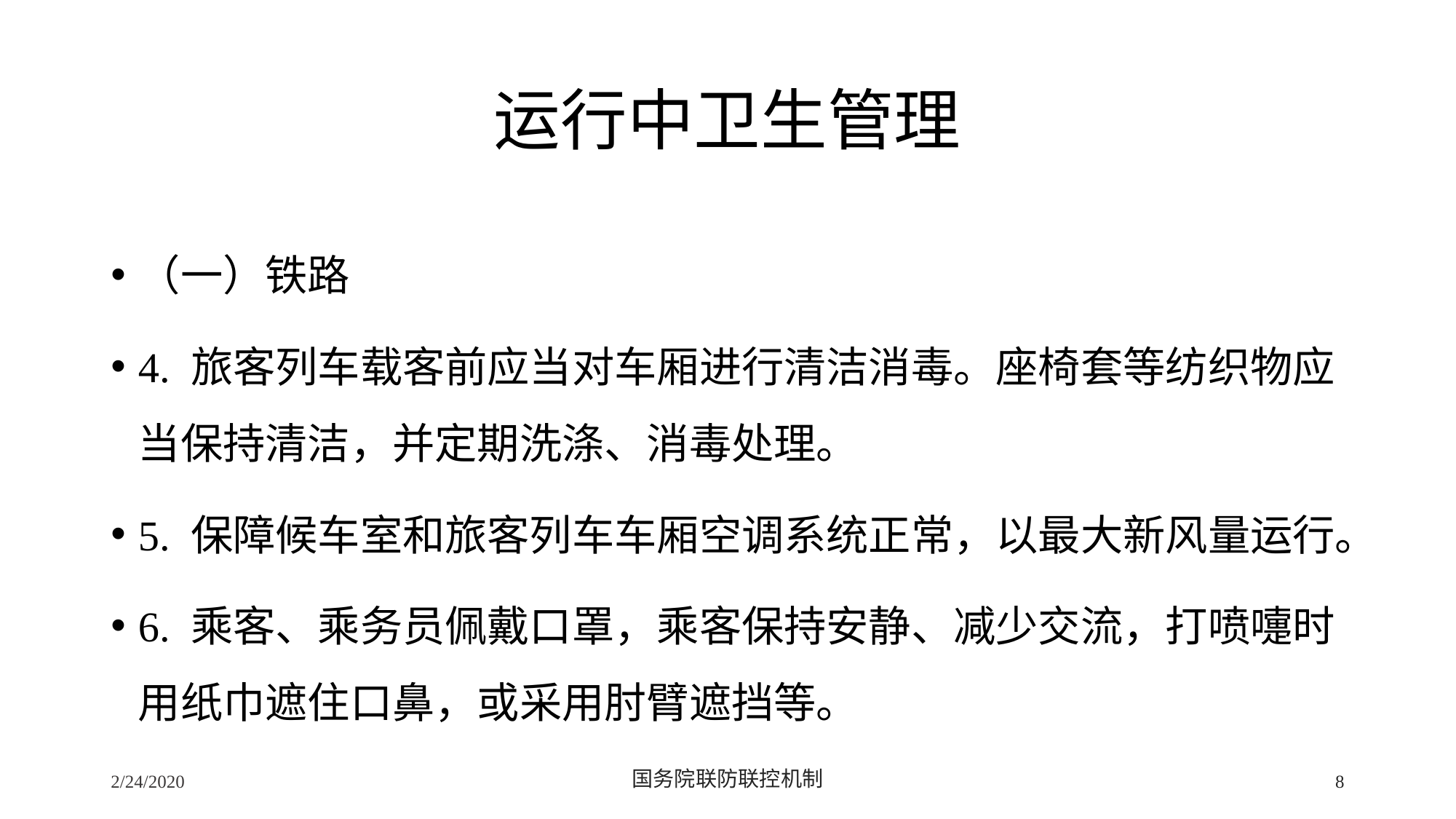

# 运行中卫生管理
（一）铁路
4. 旅客列车载客前应当对车厢进行清洁消毒。座椅套等纺织物应当保持清洁，并定期洗涤、消毒处理。
5. 保障候车室和旅客列车车厢空调系统正常，以最大新风量运行。
6. 乘客、乘务员佩戴口罩，乘客保持安静、减少交流，打喷嚏时用纸巾遮住口鼻，或采用肘臂遮挡等。
2/24/2020
国务院联防联控机制
8